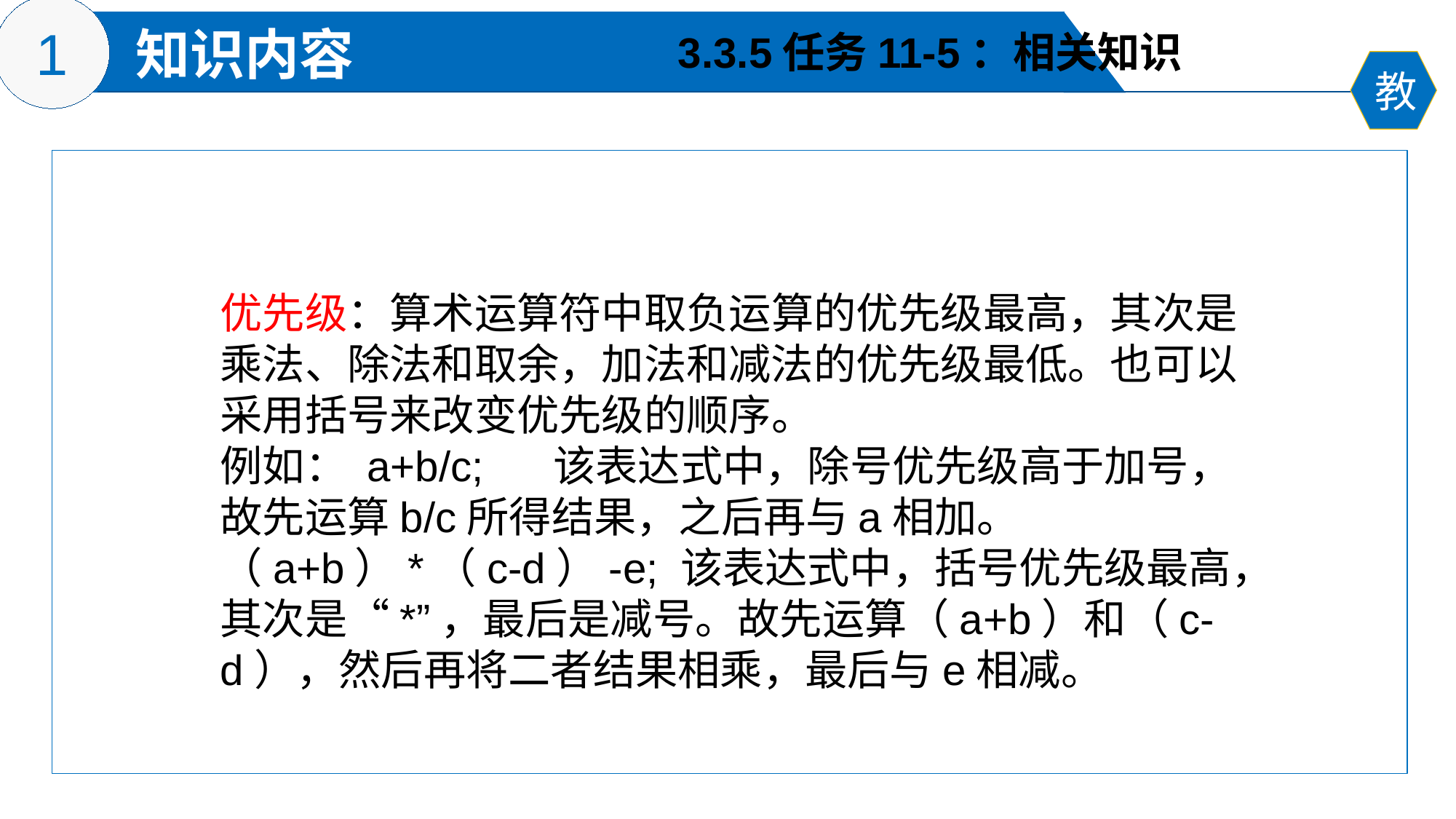

3.3.5任务11-5：相关知识
优先级：算术运算符中取负运算的优先级最高，其次是乘法、除法和取余，加法和减法的优先级最低。也可以采用括号来改变优先级的顺序。
例如： a+b/c;     该表达式中，除号优先级高于加号，故先运算b/c所得结果，之后再与a相加。
（a+b）*（c-d）-e; 该表达式中，括号优先级最高，其次是“*”，最后是减号。故先运算（a+b）和（c-d），然后再将二者结果相乘，最后与e相减。